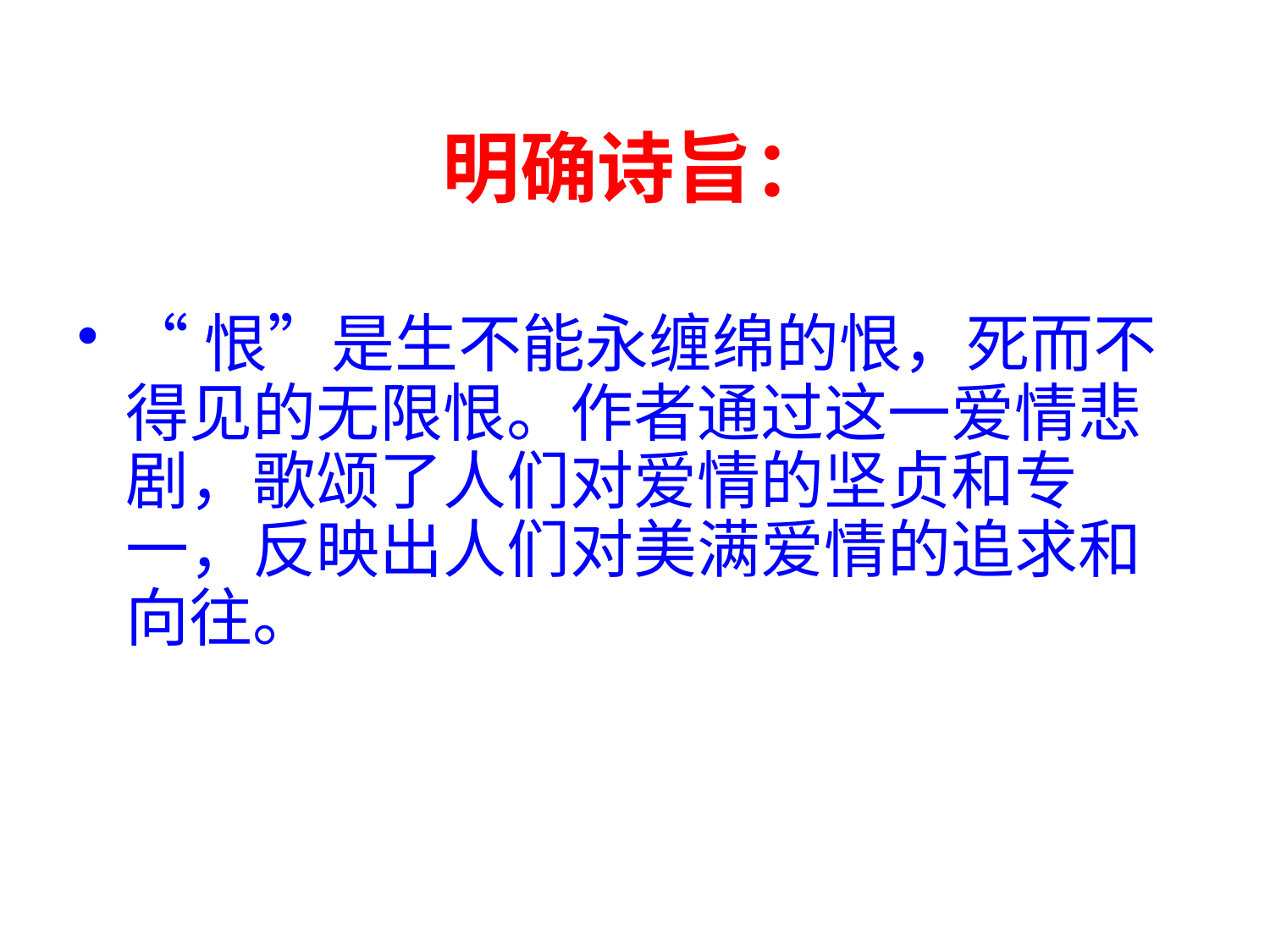

明确诗旨：
“恨”是生不能永缠绵的恨，死而不得见的无限恨。作者通过这一爱情悲剧，歌颂了人们对爱情的坚贞和专一，反映出人们对美满爱情的追求和向往。